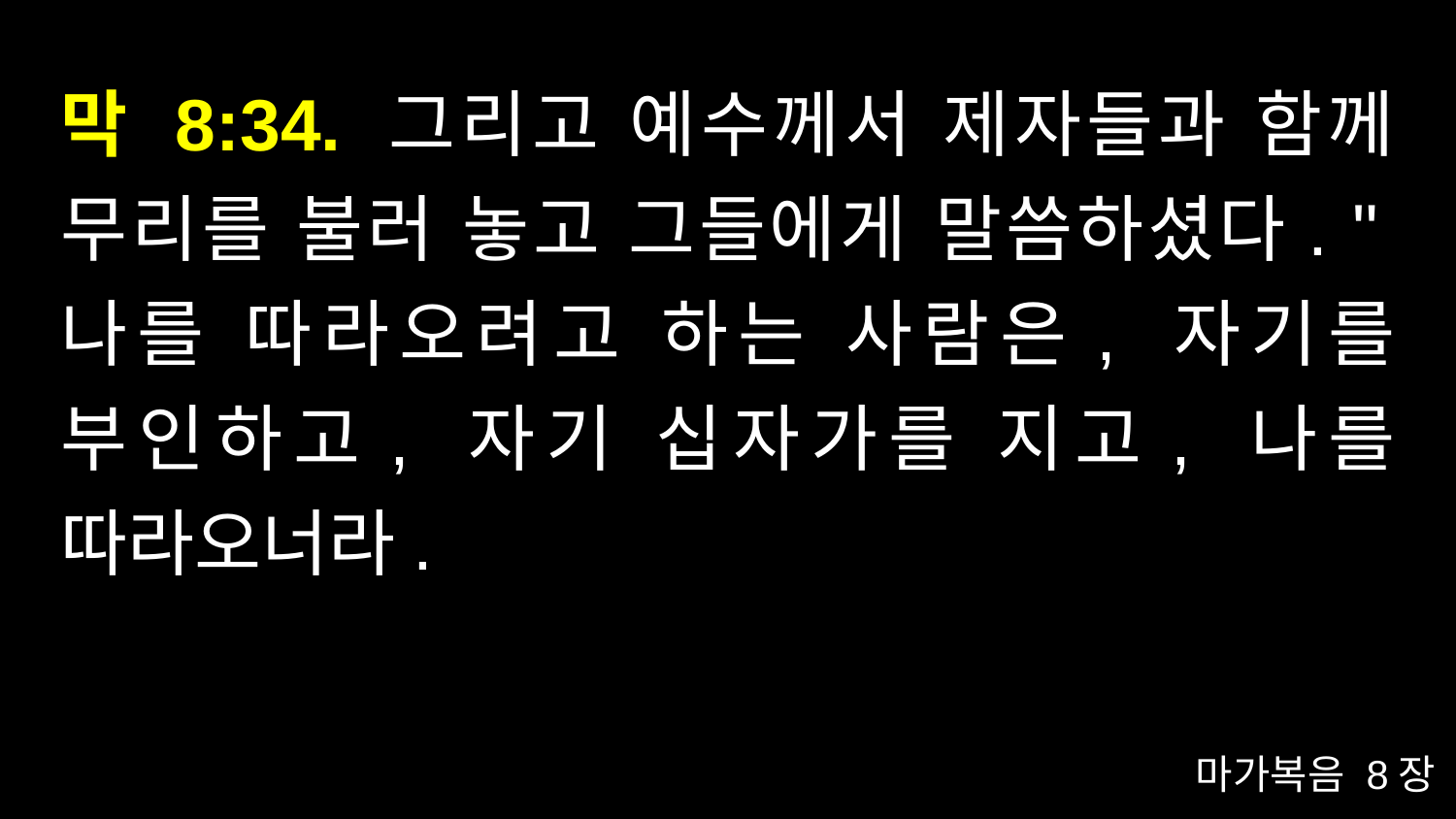

# 막 8:34. 그리고 예수께서 제자들과 함께 무리를 불러 놓고 그들에게 말씀하셨다. "나를 따라오려고 하는 사람은, 자기를 부인하고, 자기 십자가를 지고, 나를 따라오너라.
마가복음 8장